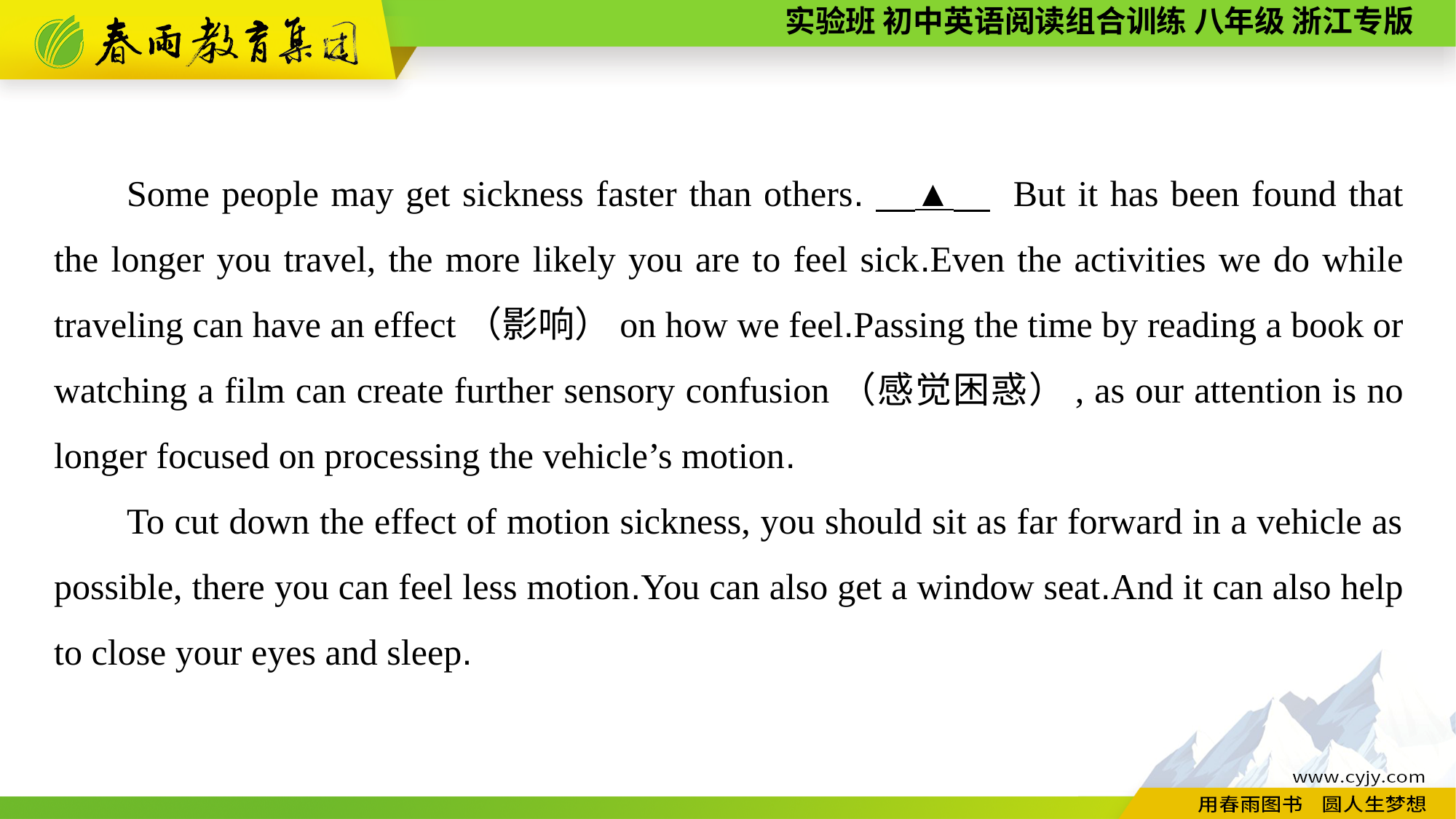

Some people may get sickness faster than others.　▲　 But it has been found that the longer you travel, the more likely you are to feel sick.Even the activities we do while traveling can have an effect（影响）on how we feel.Passing the time by reading a book or watching a film can create further sensory confusion（感觉困惑）, as our attention is no longer focused on processing the vehicle’s motion.
To cut down the effect of motion sickness, you should sit as far forward in a vehicle as possible, there you can feel less motion.You can also get a window seat.And it can also help to close your eyes and sleep.